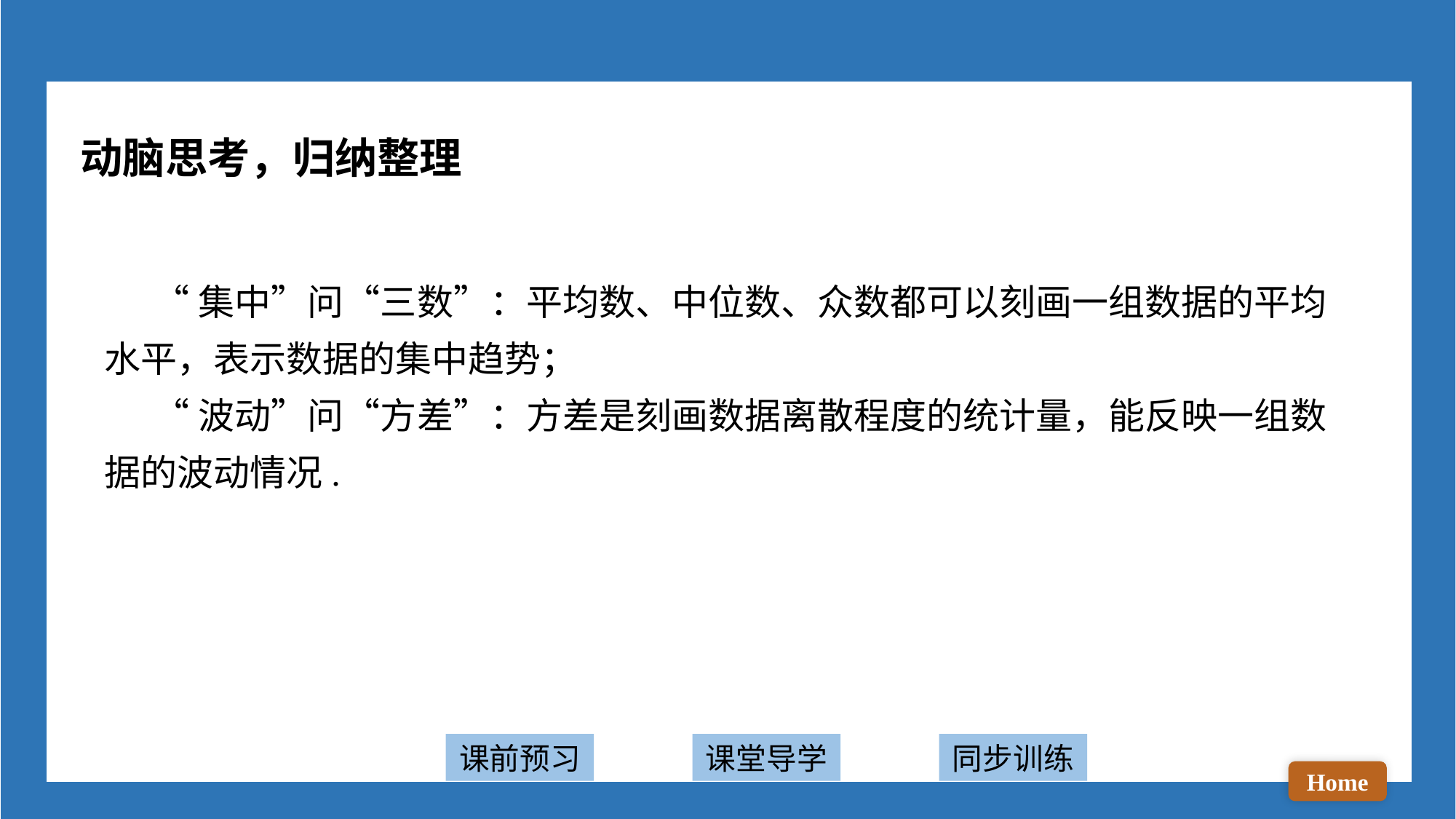

动脑思考，归纳整理
      “集中”问“三数”：平均数、中位数、众数都可以刻画一组数据的平均水平，表示数据的集中趋势；
      “波动”问“方差”：方差是刻画数据离散程度的统计量，能反映一组数据的波动情况.